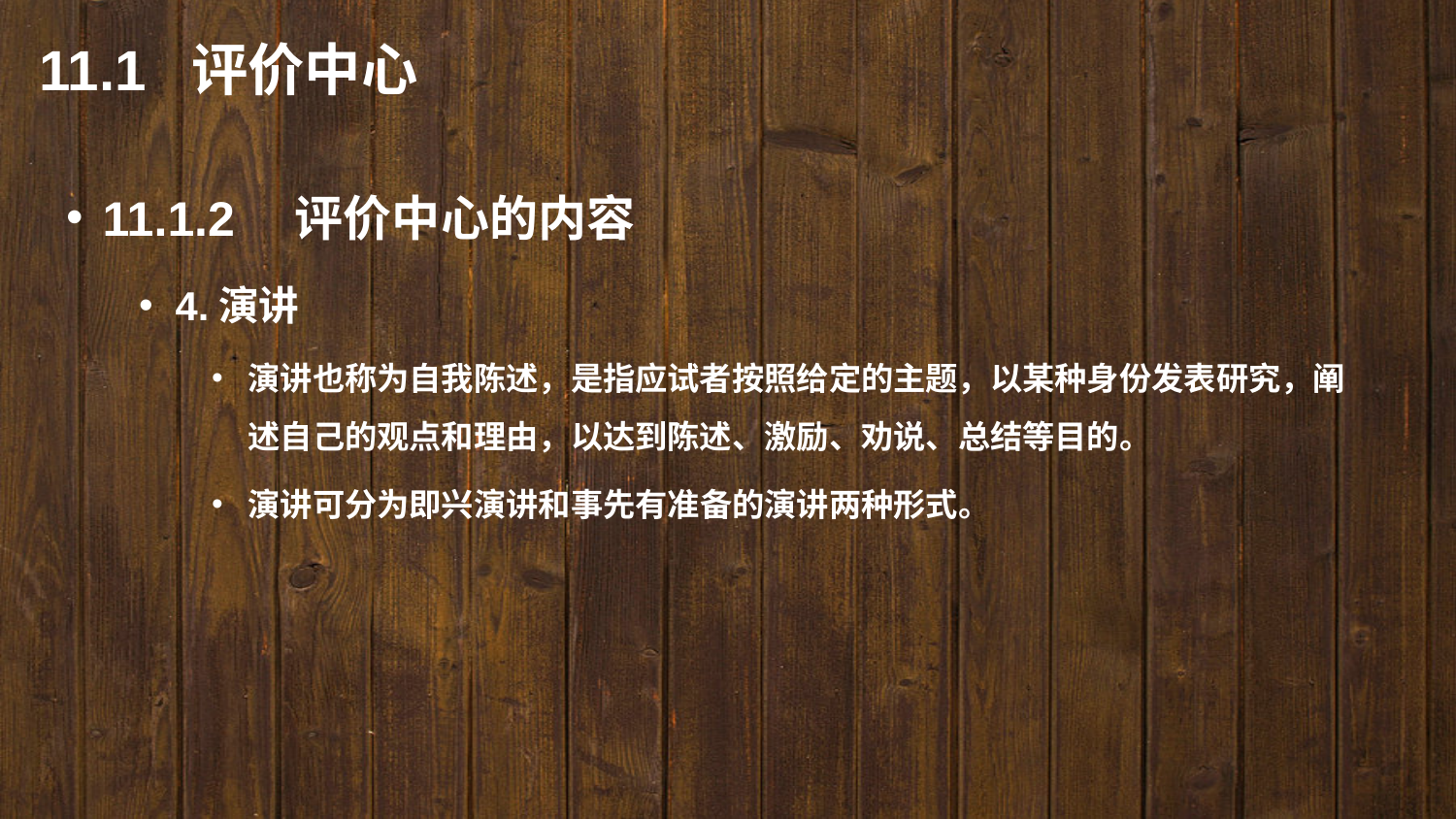

11.1  评价中心
11.1.2　评价中心的内容
4.演讲
演讲也称为自我陈述，是指应试者按照给定的主题，以某种身份发表研究，阐述自己的观点和理由，以达到陈述、激励、劝说、总结等目的。
演讲可分为即兴演讲和事先有准备的演讲两种形式。